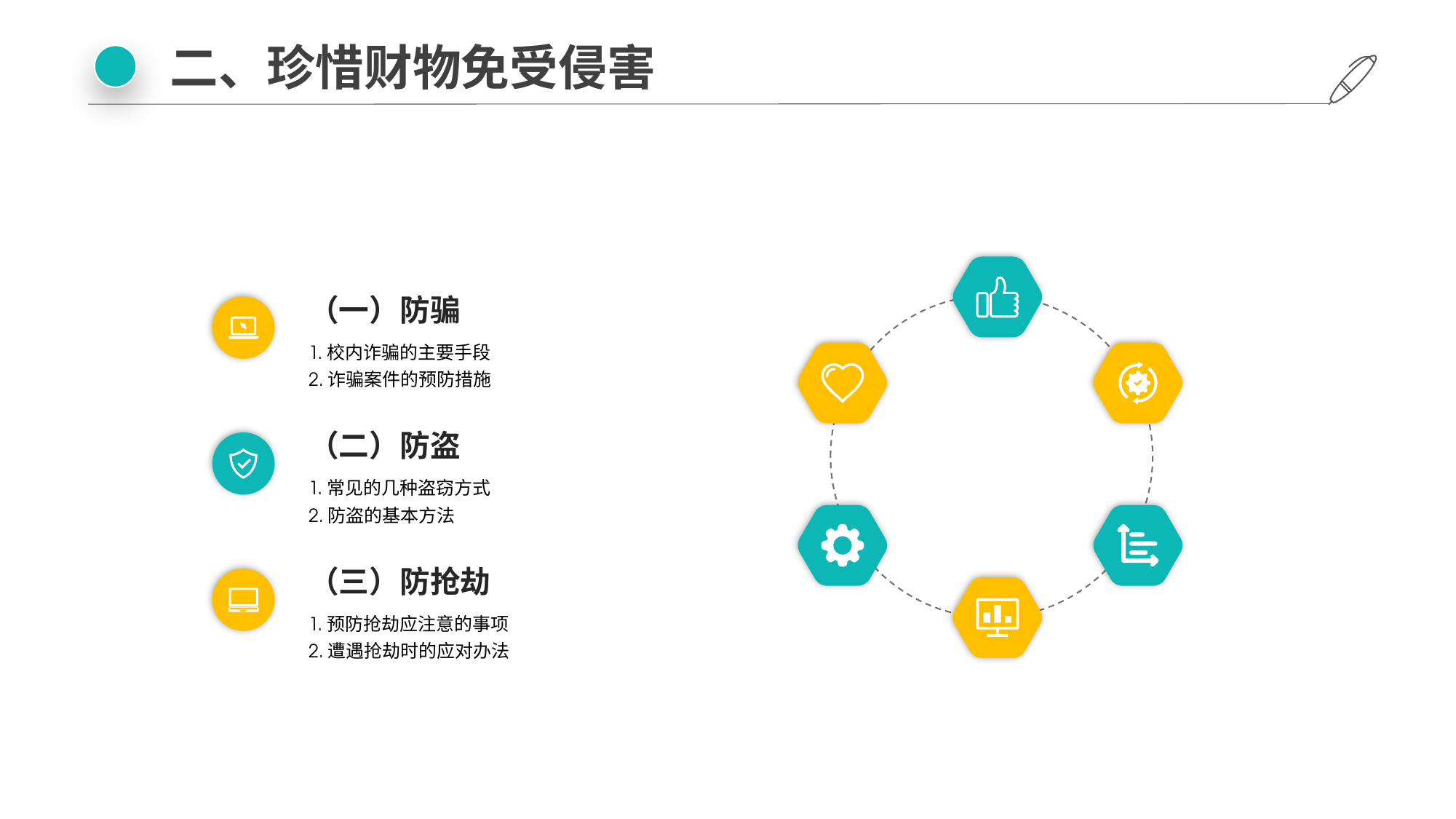

二、珍惜财物免受侵害

（一）防骗
1.校内诈骗的主要手段
2.诈骗案件的预防措施

（二）防盗
1.常见的几种盗窃方式
2.防盗的基本方法

（三）防抢劫
1.预防抢劫应注意的事项
2.遭遇抢劫时的应对办法